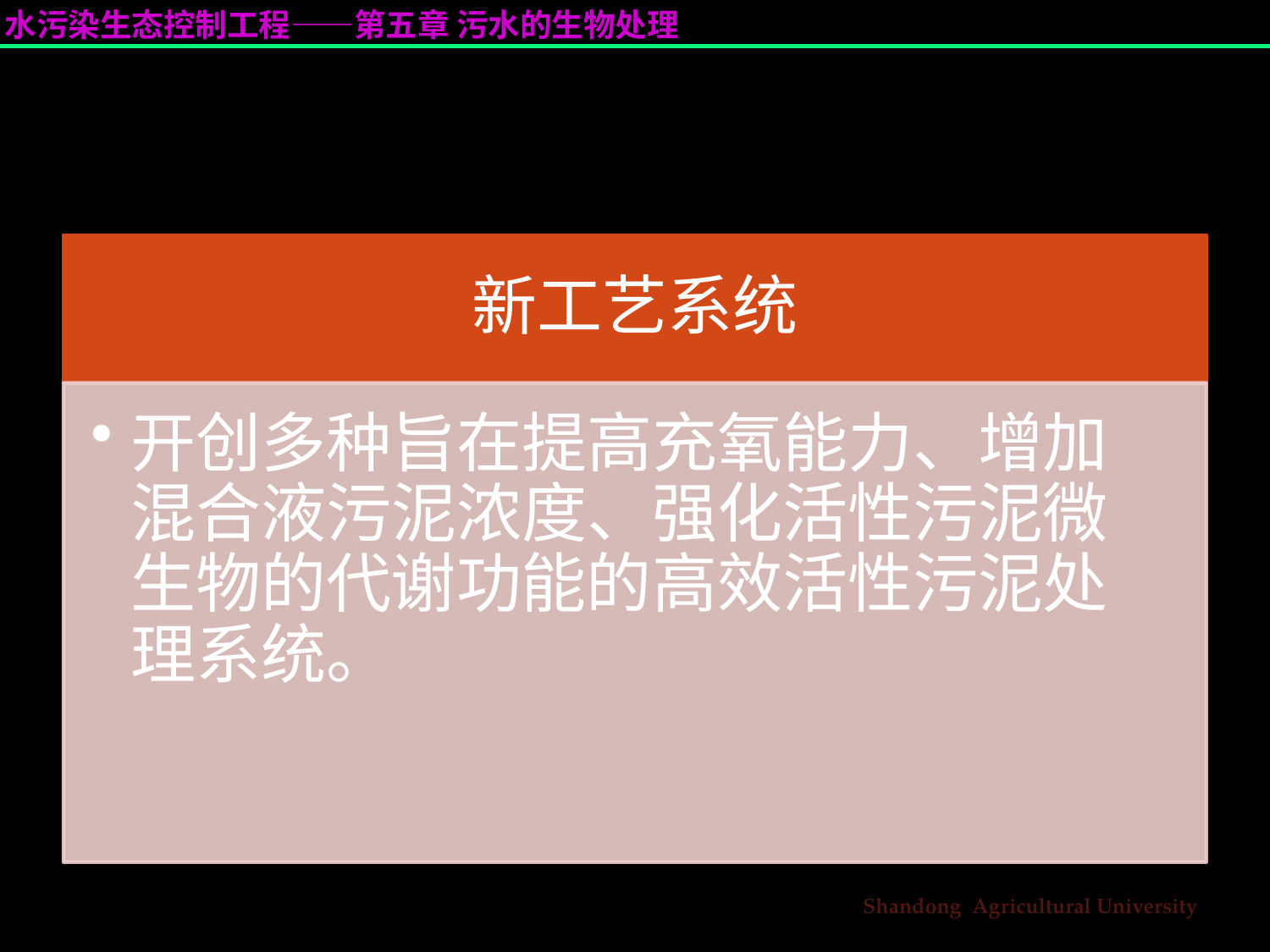

#
新工艺系统
开创多种旨在提高充氧能力、增加混合液污泥浓度、强化活性污泥微生物的代谢功能的高效活性污泥处理系统。